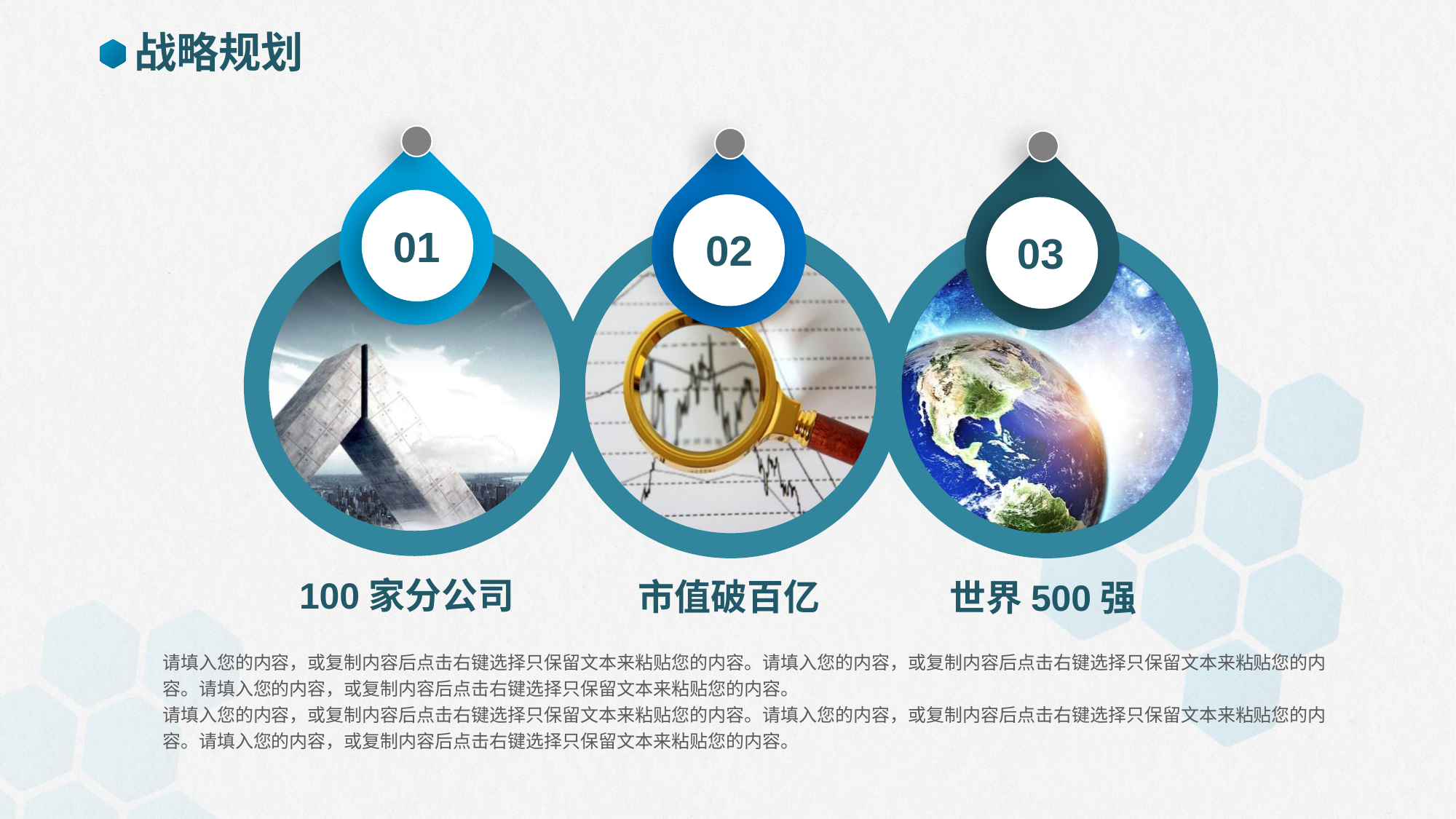

战略规划

01

02

03

100家分公司
市值破百亿
世界500强
请填入您的内容，或复制内容后点击右键选择只保留文本来粘贴您的内容。请填入您的内容，或复制内容后点击右键选择只保留文本来粘贴您的内容。请填入您的内容，或复制内容后点击右键选择只保留文本来粘贴您的内容。
请填入您的内容，或复制内容后点击右键选择只保留文本来粘贴您的内容。请填入您的内容，或复制内容后点击右键选择只保留文本来粘贴您的内容。请填入您的内容，或复制内容后点击右键选择只保留文本来粘贴您的内容。